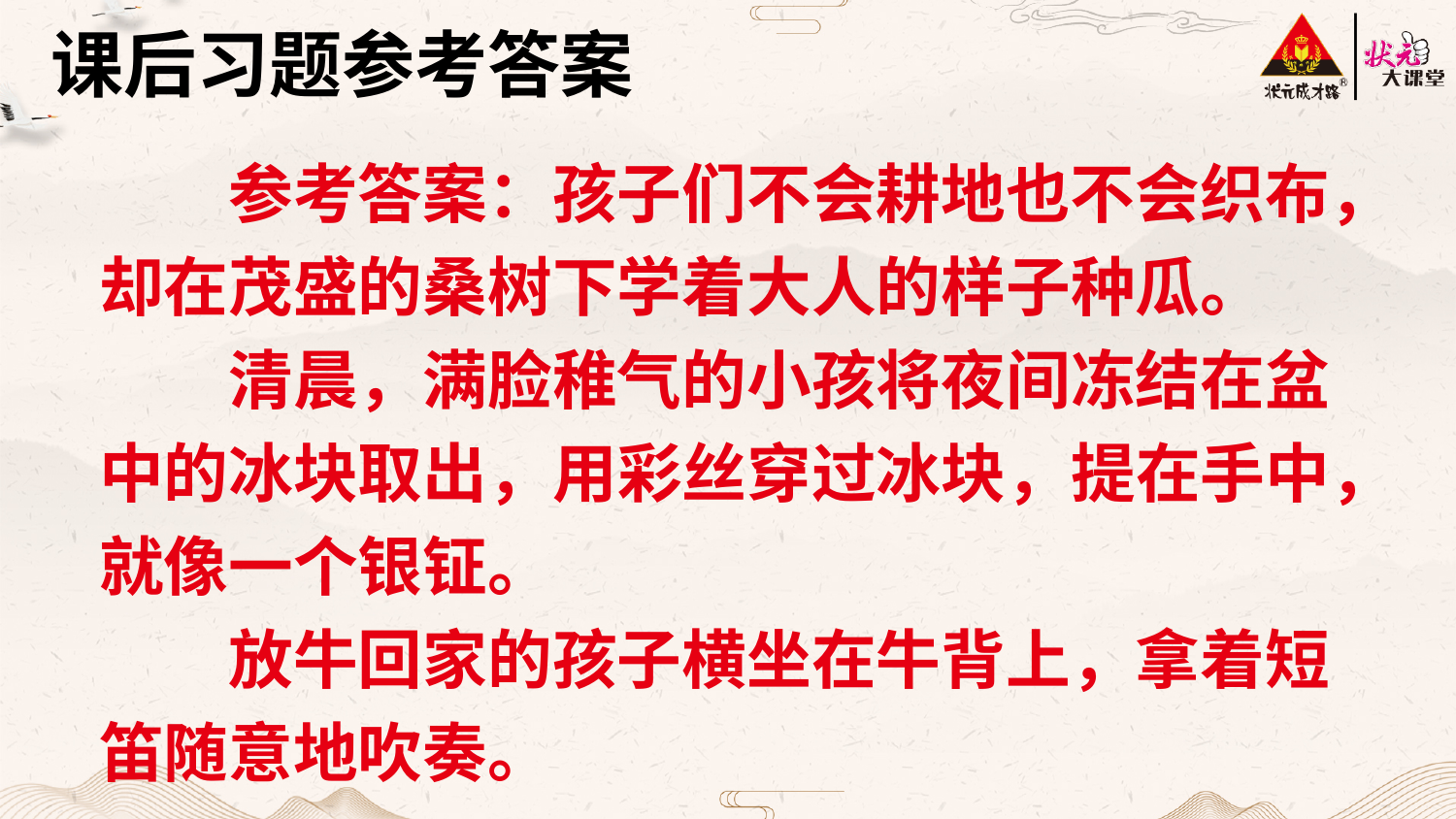

课后习题参考答案
参考答案：孩子们不会耕地也不会织布，却在茂盛的桑树下学着大人的样子种瓜。
清晨，满脸稚气的小孩将夜间冻结在盆中的冰块取出，用彩丝穿过冰块，提在手中，就像一个银钲。
放牛回家的孩子横坐在牛背上，拿着短笛随意地吹奏。